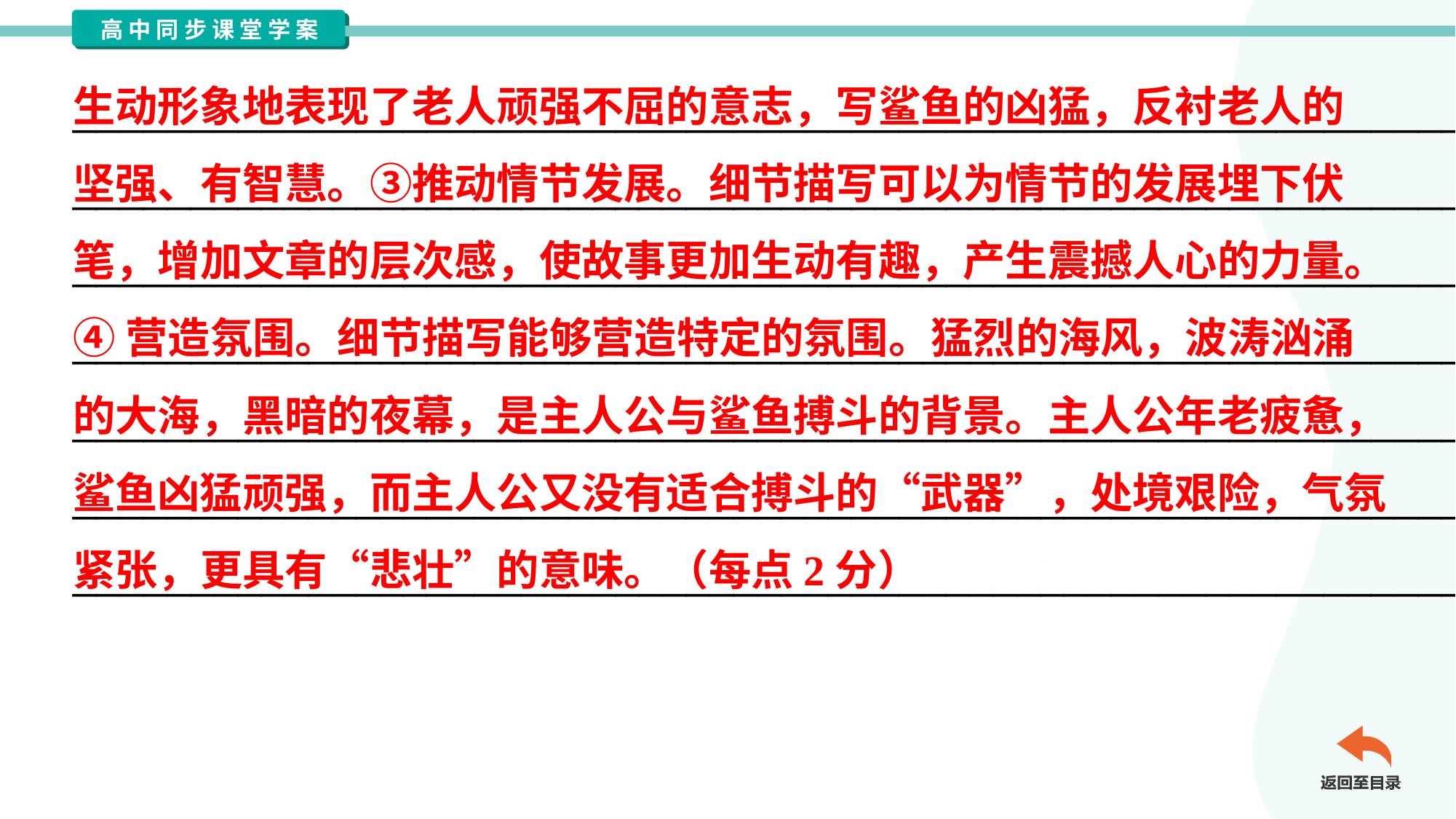

生动形象地表现了老人顽强不屈的意志，写鲨鱼的凶猛，反衬老人的
坚强、有智慧。③推动情节发展。细节描写可以为情节的发展埋下伏
笔，增加文章的层次感，使故事更加生动有趣，产生震撼人心的力量。
④营造氛围。细节描写能够营造特定的氛围。猛烈的海风，波涛汹涌
的大海，黑暗的夜幕，是主人公与鲨鱼搏斗的背景。主人公年老疲惫，
鲨鱼凶猛顽强，而主人公又没有适合搏斗的“武器”，处境艰险，气氛
紧张，更具有“悲壮”的意味。（每点2分）
_____________________________________________________________
_____________________________________________________________
_____________________________________________________________
_____________________________________________________________
_____________________________________________________________
_____________________________________________________________
_____________________________________________________________